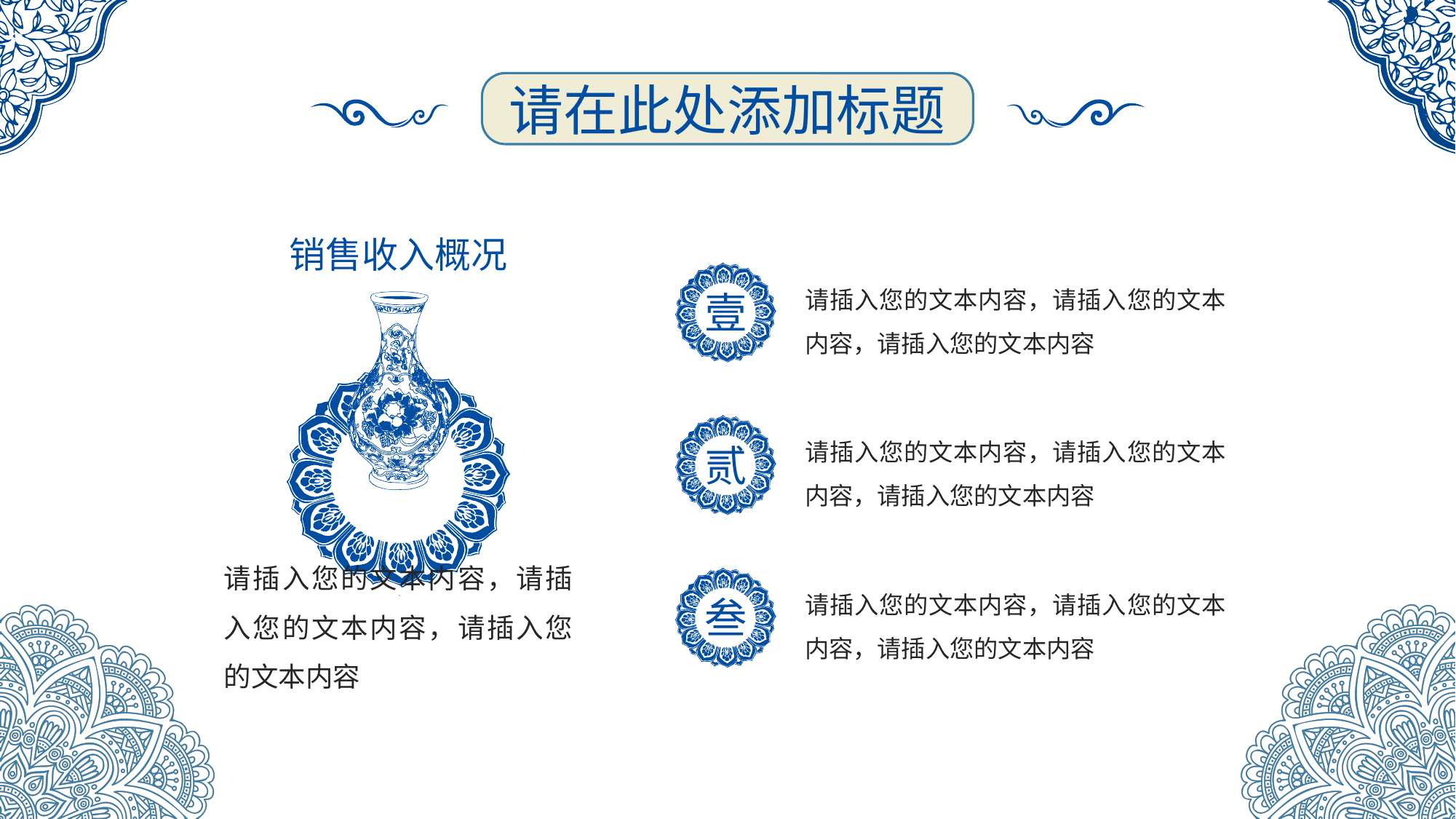

请在此处添加标题

销售收入概况
壹
请插入您的文本内容，请插入您的文本内容，请插入您的文本内容

贰
请插入您的文本内容，请插入您的文本内容，请插入您的文本内容
请插入您的文本内容，请插入您的文本内容，请插入您的文本内容
叁
请插入您的文本内容，请插入您的文本内容，请插入您的文本内容